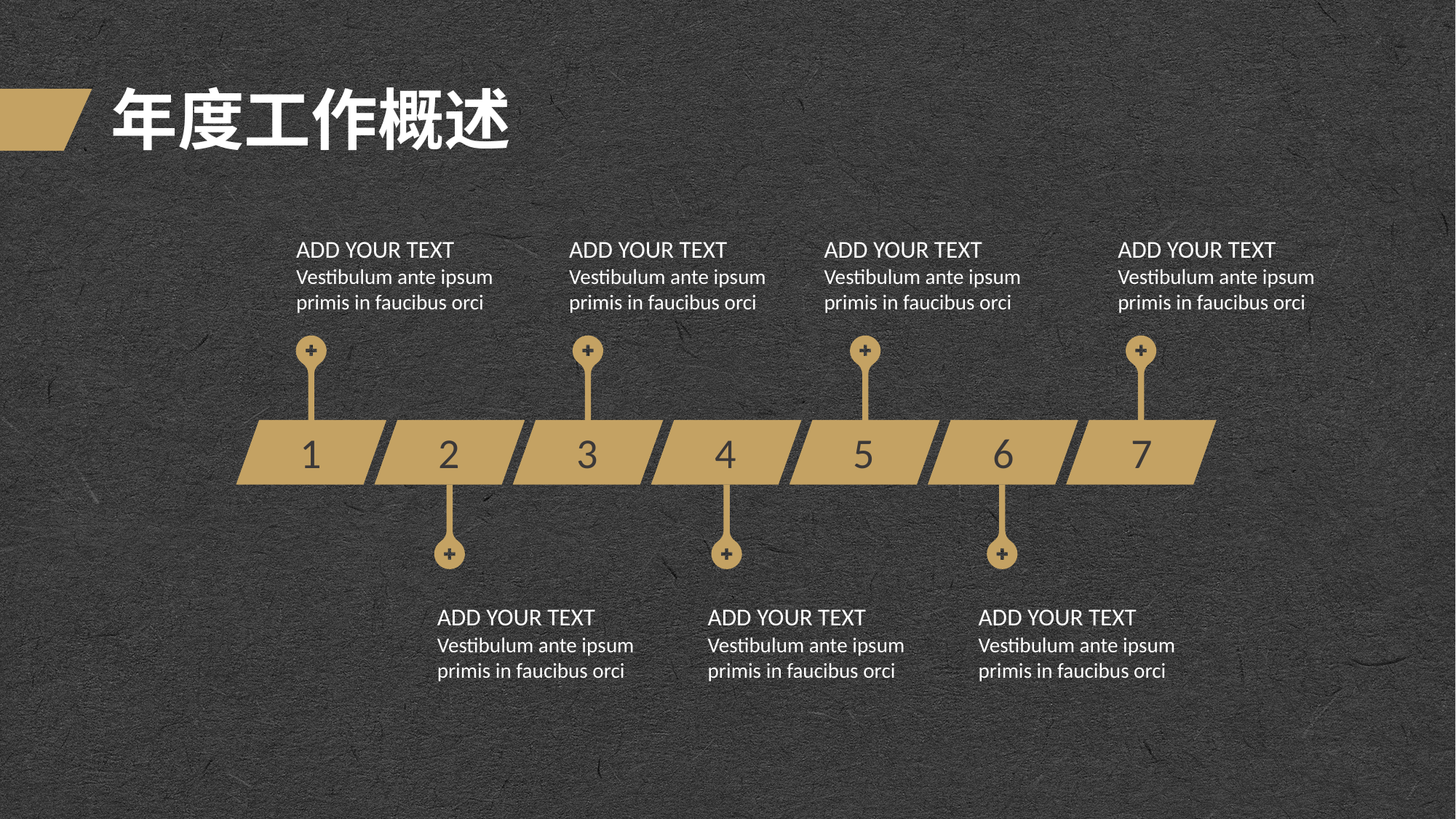

# 年度工作概述
ADD YOUR TEXT
ADD YOUR TEXT
ADD YOUR TEXT
ADD YOUR TEXT
Vestibulum ante ipsum primis in faucibus orci
Vestibulum ante ipsum primis in faucibus orci
Vestibulum ante ipsum primis in faucibus orci
Vestibulum ante ipsum primis in faucibus orci

1
2
3
4
5
6
7

ADD YOUR TEXT
ADD YOUR TEXT
ADD YOUR TEXT
Vestibulum ante ipsum primis in faucibus orci
Vestibulum ante ipsum primis in faucibus orci
Vestibulum ante ipsum primis in faucibus orci